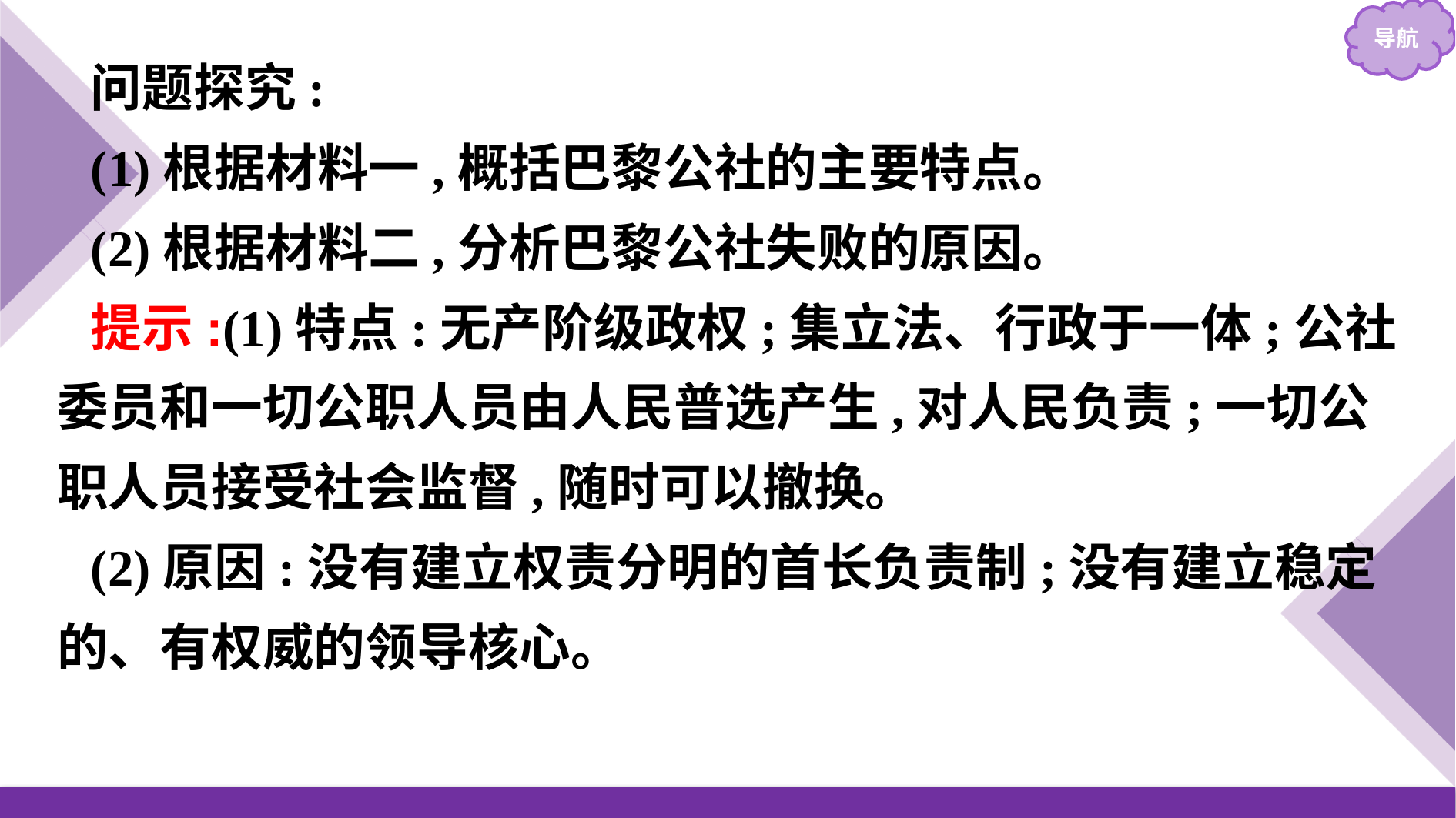

问题探究:
(1)根据材料一,概括巴黎公社的主要特点。
(2)根据材料二,分析巴黎公社失败的原因。
提示:(1)特点:无产阶级政权;集立法、行政于一体;公社委员和一切公职人员由人民普选产生,对人民负责;一切公职人员接受社会监督,随时可以撤换。
(2)原因:没有建立权责分明的首长负责制;没有建立稳定的、有权威的领导核心。